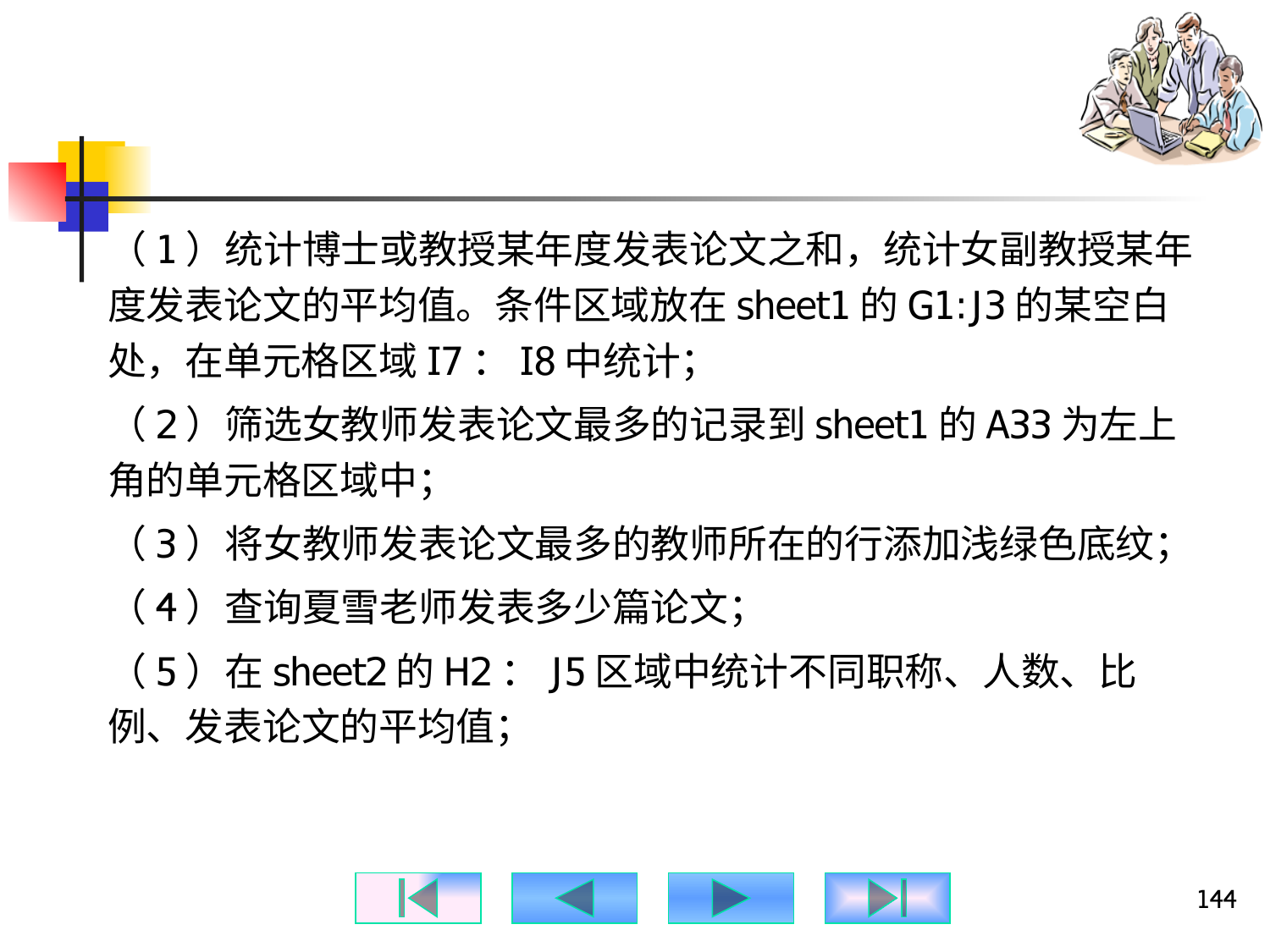

#
（1）统计博士或教授某年度发表论文之和，统计女副教授某年度发表论文的平均值。条件区域放在sheet1的G1:J3的某空白处，在单元格区域I7：I8中统计；
（2）筛选女教师发表论文最多的记录到sheet1的A33为左上角的单元格区域中；
（3）将女教师发表论文最多的教师所在的行添加浅绿色底纹；
（4）查询夏雪老师发表多少篇论文；
（5）在sheet2的H2：J5区域中统计不同职称、人数、比例、发表论文的平均值；

144